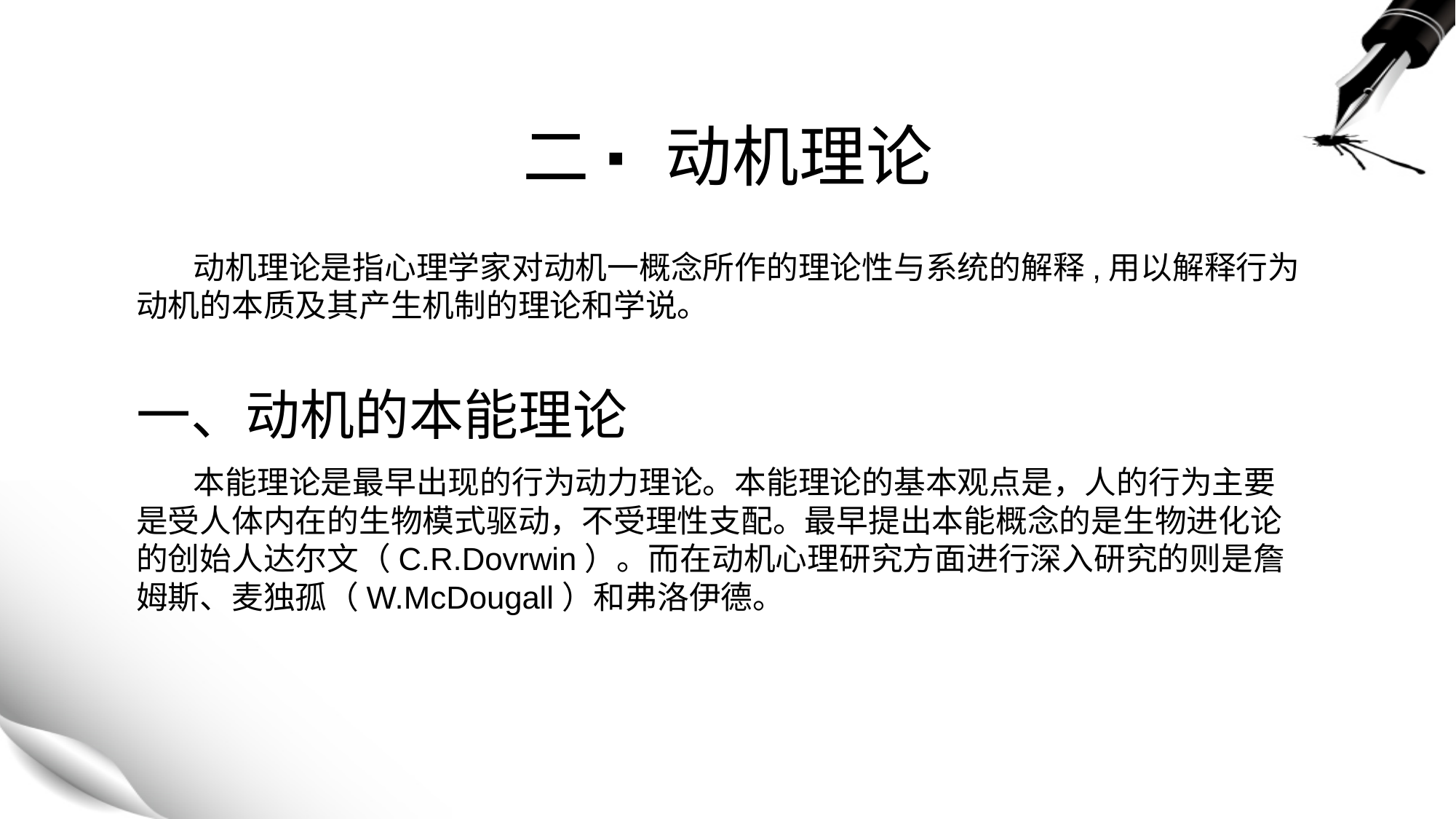

# 二· 动机理论
       动机理论是指心理学家对动机一概念所作的理论性与系统的解释,用以解释行为动机的本质及其产生机制的理论和学说。

一、动机的本能理论
       本能理论是最早出现的行为动力理论。本能理论的基本观点是，人的行为主要是受人体内在的生物模式驱动，不受理性支配。最早提出本能概念的是生物进化论的创始人达尔文（C.R.Dovrwin）。而在动机心理研究方面进行深入研究的则是詹姆斯、麦独孤（W.McDougall）和弗洛伊德。